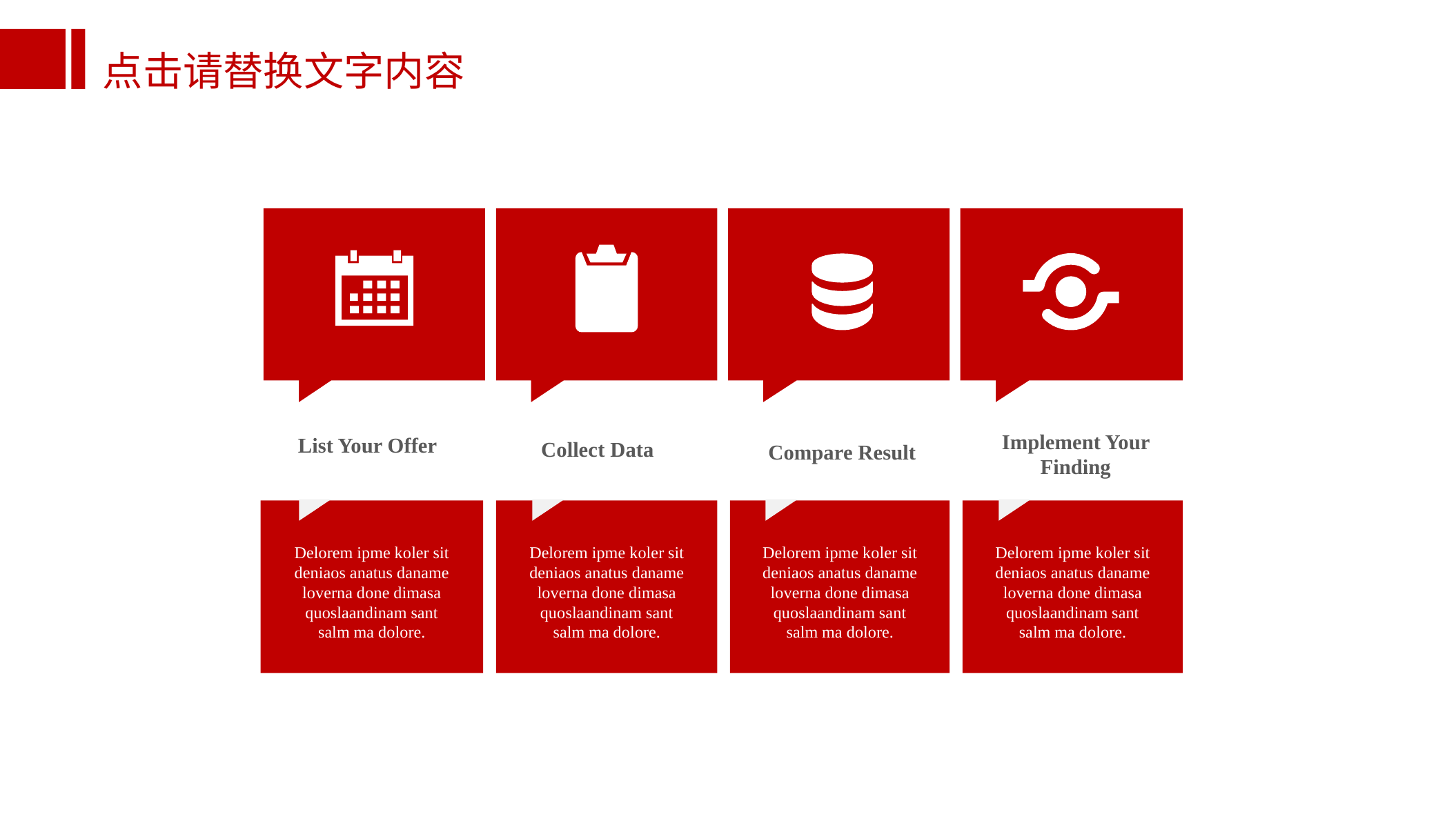

点击请替换文字内容

List Your Offer
Collect Data
Compare Result
Implement Your Finding

Delorem ipme koler sit deniaos anatus daname loverna done dimasa quoslaandinam sant
salm ma dolore.

Delorem ipme koler sit deniaos anatus daname loverna done dimasa quoslaandinam sant
salm ma dolore.

Delorem ipme koler sit deniaos anatus daname loverna done dimasa quoslaandinam sant
salm ma dolore.

Delorem ipme koler sit deniaos anatus daname loverna done dimasa quoslaandinam sant
salm ma dolore.